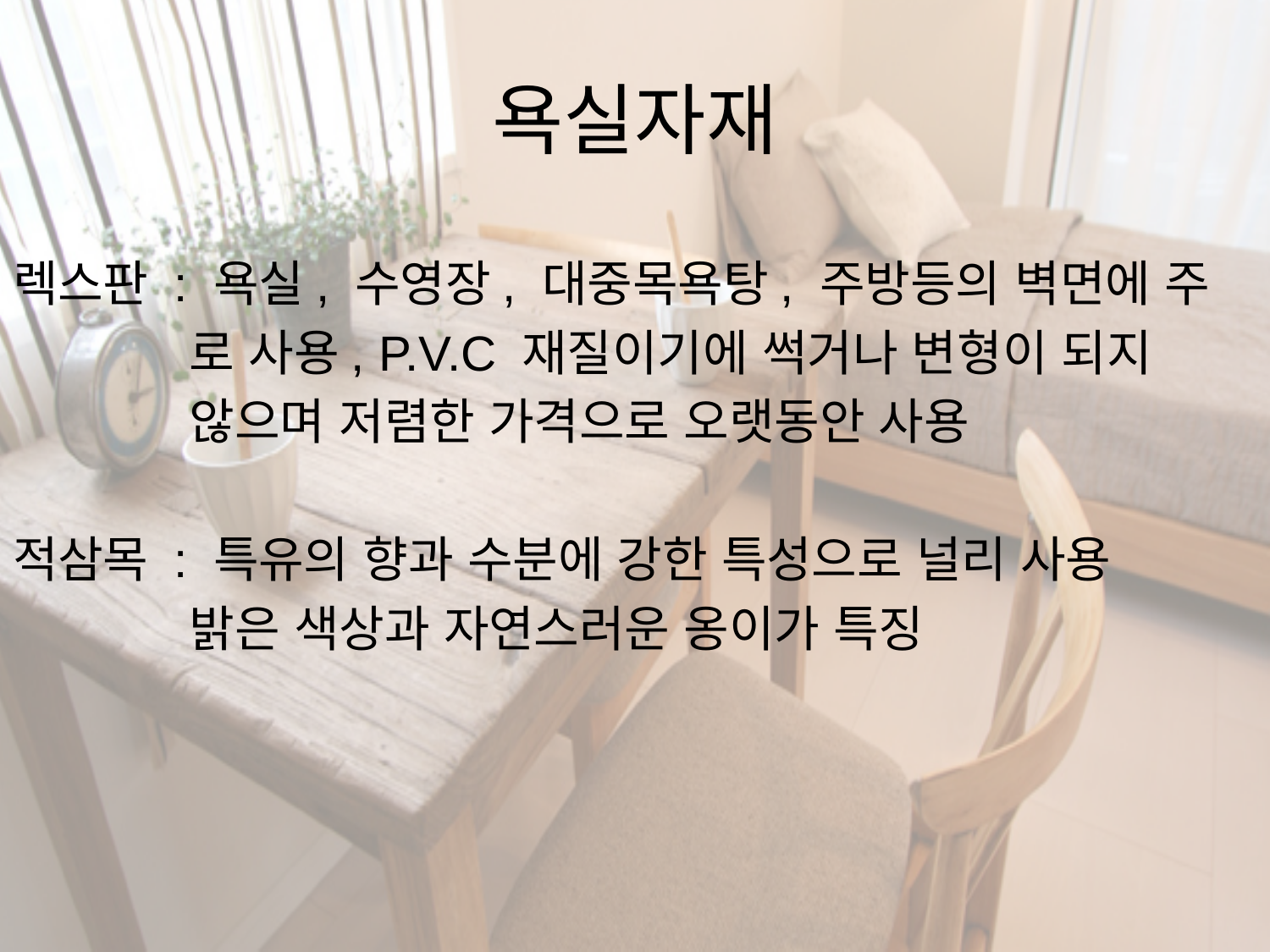

# 욕실자재
렉스판 : 욕실, 수영장, 대중목욕탕, 주방등의 벽면에 주
            로 사용, P.V.C 재질이기에 썩거나 변형이 되지
            않으며 저렴한 가격으로 오랫동안 사용

적삼목 : 특유의 향과 수분에 강한 특성으로 널리 사용
            밝은 색상과 자연스러운 옹이가 특징